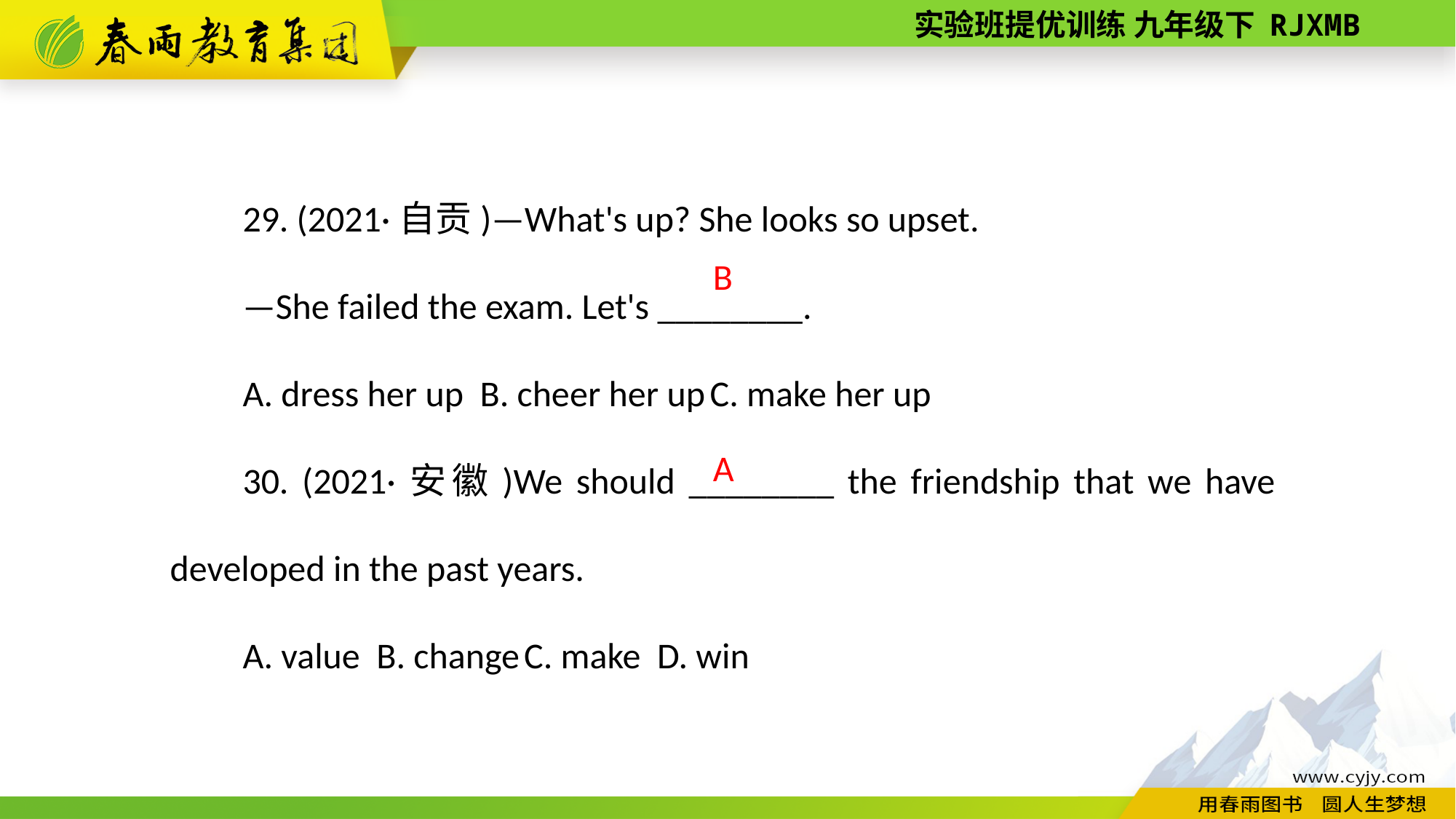

29. (2021·自贡)—What's up? She looks so upset.
—She failed the exam. Let's ________.
A. dress her up  B. cheer her up C. make her up
30. (2021·安徽)We should ________ the friendship that we have developed in the past years.
A. value  B. change C. make  D. win
B
A